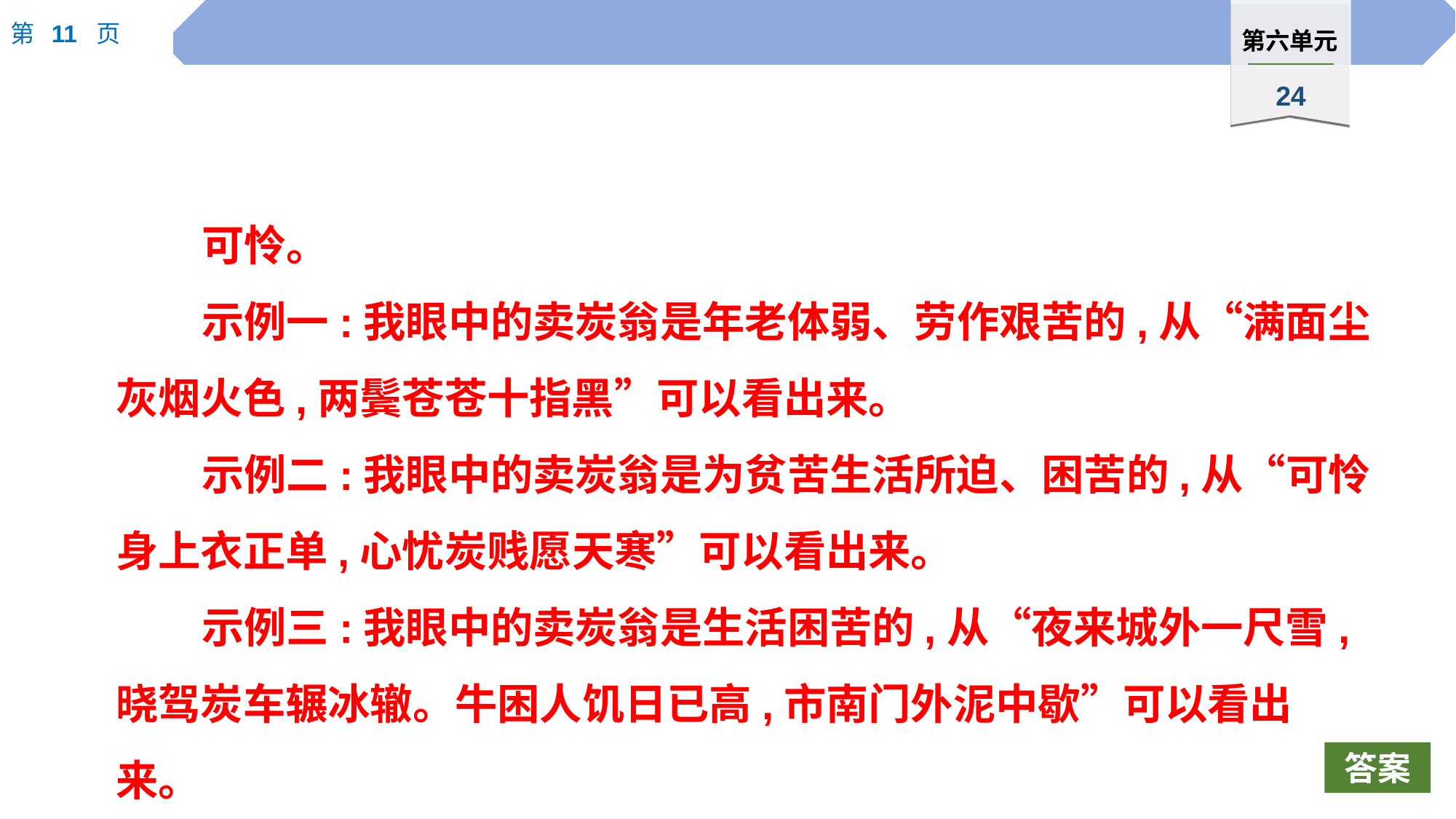

可怜。
示例一:我眼中的卖炭翁是年老体弱、劳作艰苦的,从“满面尘灰烟火色,两鬓苍苍十指黑”可以看出来。
示例二:我眼中的卖炭翁是为贫苦生活所迫、困苦的,从“可怜身上衣正单,心忧炭贱愿天寒”可以看出来。
示例三:我眼中的卖炭翁是生活困苦的,从“夜来城外一尺雪,晓驾炭车辗冰辙。牛困人饥日已高,市南门外泥中歇”可以看出来。
答案